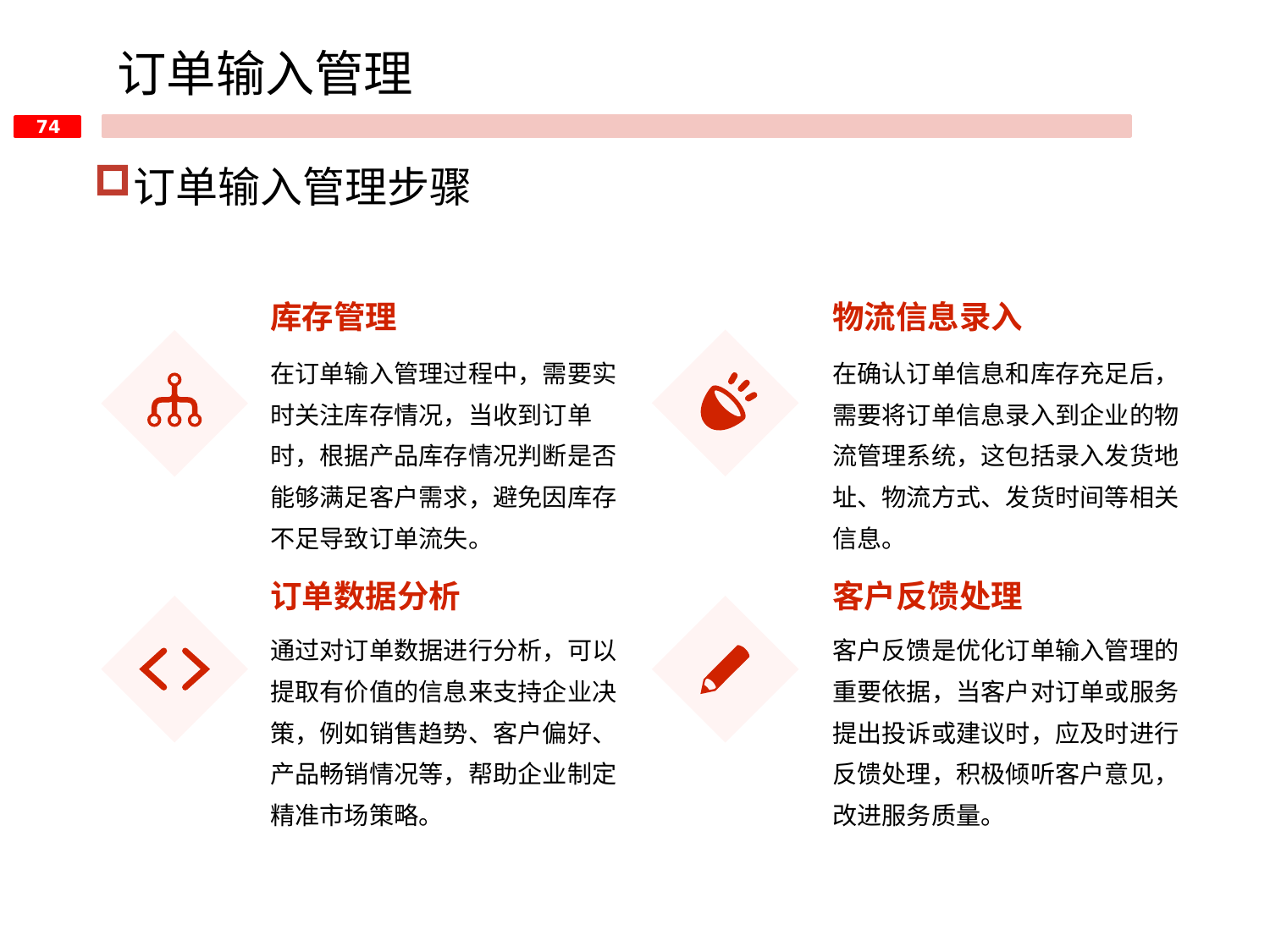

订单输入管理
74

订单输入管理步骤
库存管理
物流信息录入
在订单输入管理过程中，需要实时关注库存情况，当收到订单时，根据产品库存情况判断是否能够满足客户需求，避免因库存不足导致订单流失。
在确认订单信息和库存充足后，需要将订单信息录入到企业的物流管理系统，这包括录入发货地址、物流方式、发货时间等相关信息。

订单数据分析
客户反馈处理

通过对订单数据进行分析，可以提取有价值的信息来支持企业决策，例如销售趋势、客户偏好、产品畅销情况等，帮助企业制定精准市场策略。
客户反馈是优化订单输入管理的重要依据，当客户对订单或服务提出投诉或建议时，应及时进行反馈处理，积极倾听客户意见，改进服务质量。